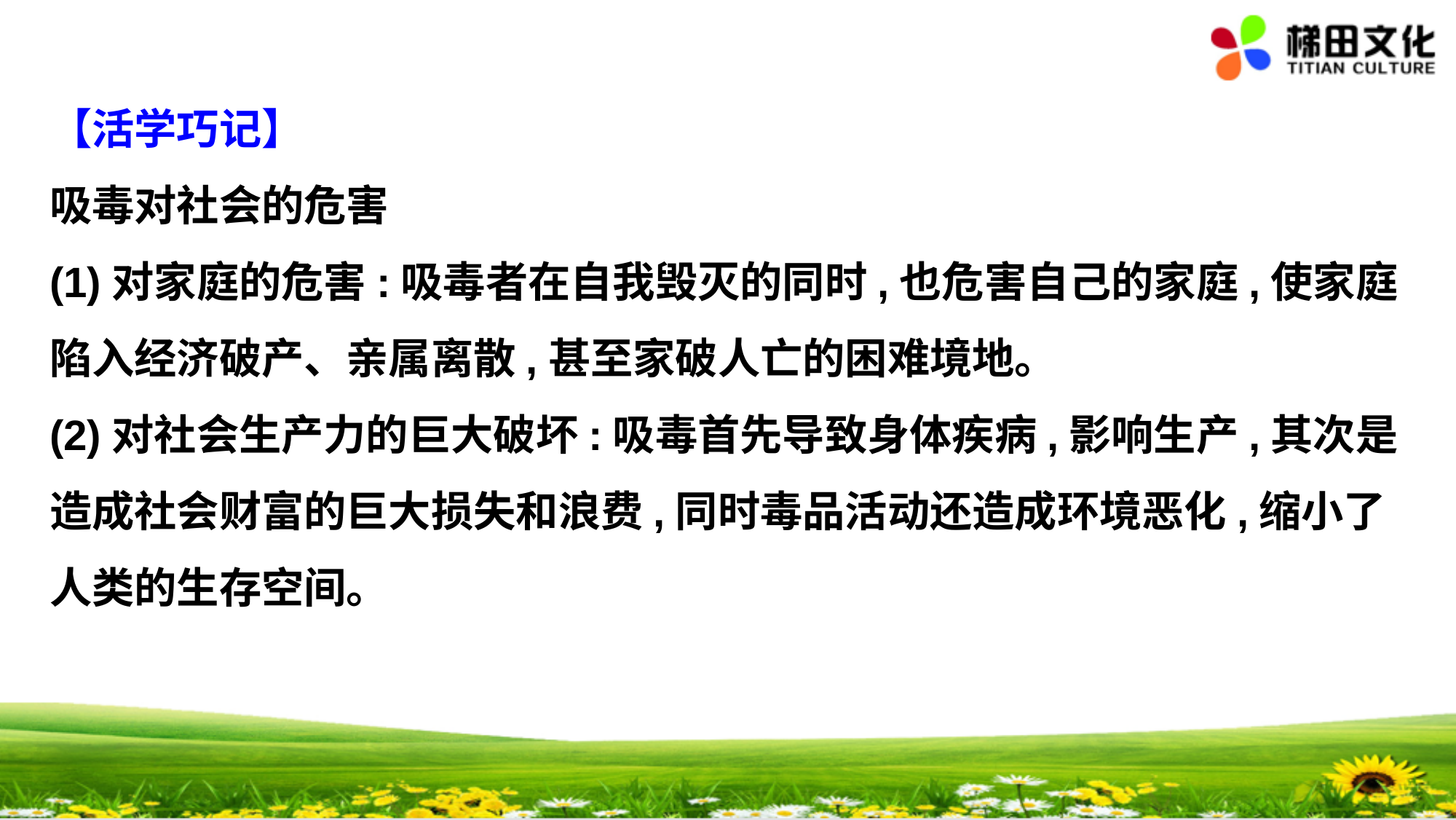

【活学巧记】
吸毒对社会的危害
(1)对家庭的危害:吸毒者在自我毁灭的同时,也危害自己的家庭,使家庭陷入经济破产、亲属离散,甚至家破人亡的困难境地。
(2)对社会生产力的巨大破坏:吸毒首先导致身体疾病,影响生产,其次是造成社会财富的巨大损失和浪费,同时毒品活动还造成环境恶化,缩小了人类的生存空间。